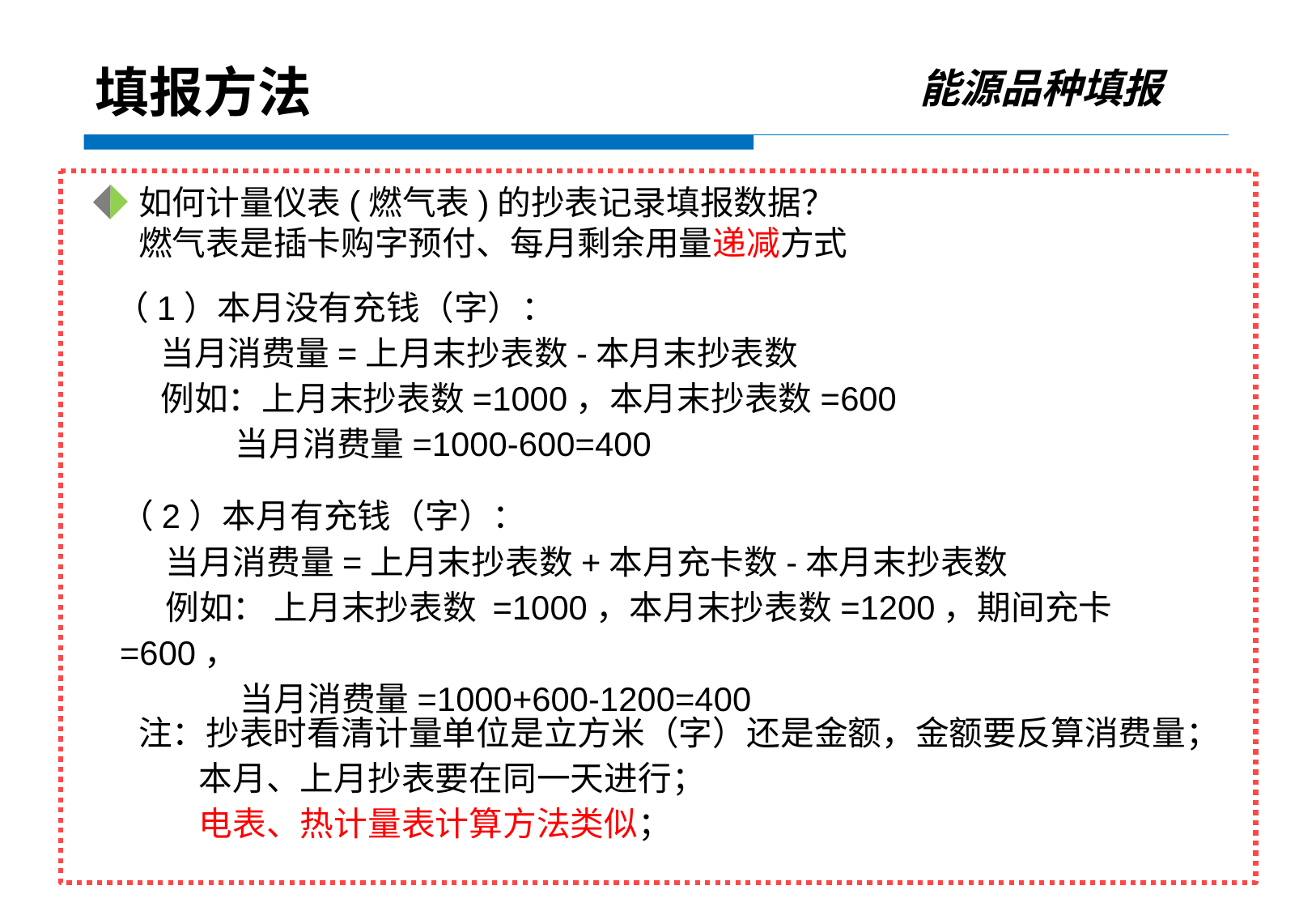

能源品种填报
填报方法

如何计量仪表(燃气表)的抄表记录填报数据？
燃气表是插卡购字预付、每月剩余用量递减方式

（1）本月没有充钱（字）：
     当月消费量=上月末抄表数-本月末抄表数
     例如：上月末抄表数=1000，本月末抄表数=600
               当月消费量=1000-600=400
（2）本月有充钱（字）：
     当月消费量=上月末抄表数+本月充卡数-本月末抄表数
     例如： 上月末抄表数 =1000，本月末抄表数=1200，期间充卡=600，
               当月消费量=1000+600-1200=400

注：抄表时看清计量单位是立方米（字）还是金额，金额要反算消费量；
       本月、上月抄表要在同一天进行；
       电表、热计量表计算方法类似；